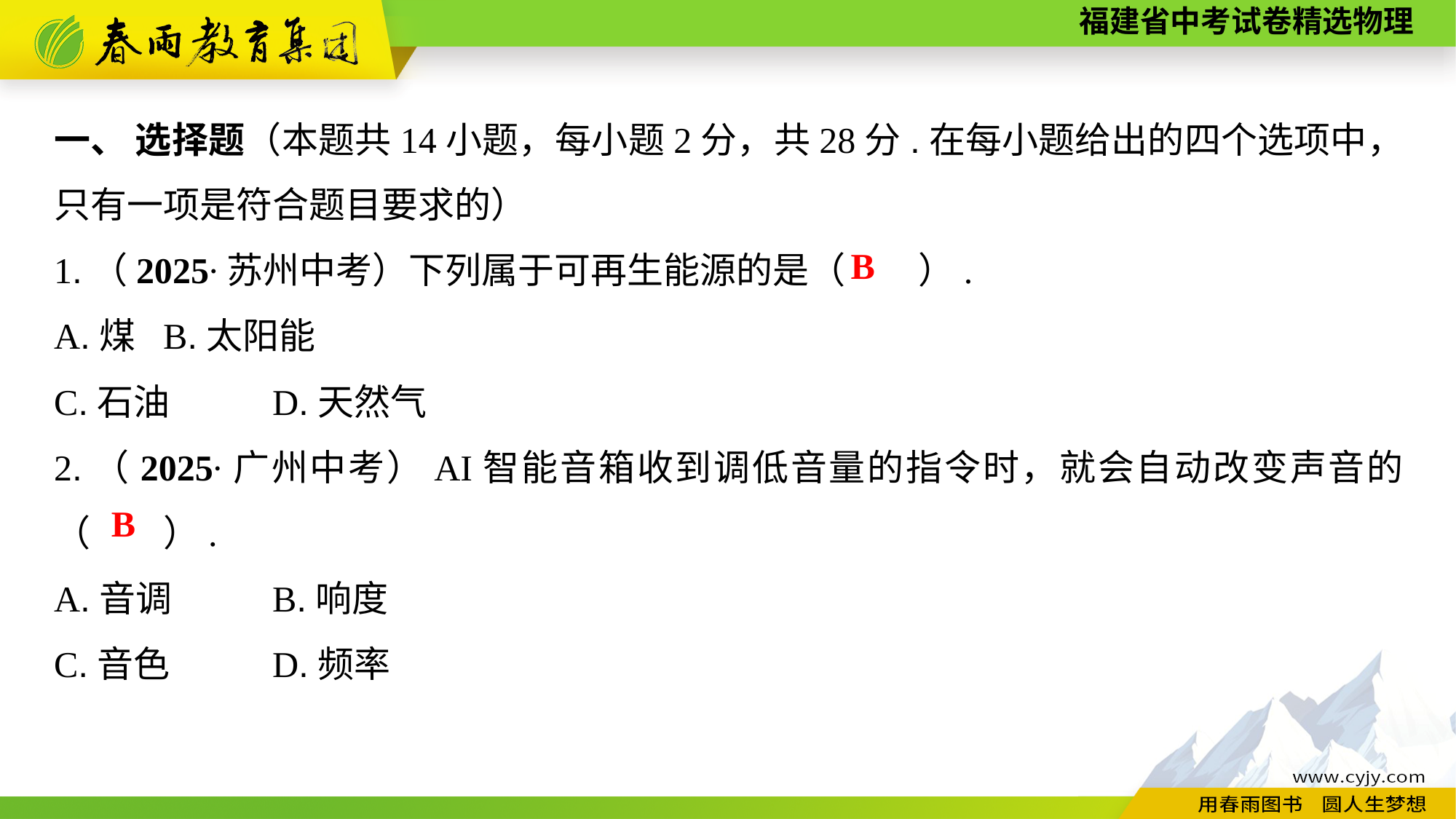

一、 选择题（本题共14小题，每小题2分，共28分.在每小题给出的四个选项中，只有一项是符合题目要求的）
1.（2025∙苏州中考）下列属于可再生能源的是（　　）.
A.煤	B.太阳能
C.石油　　	D.天然气
2.（2025∙广州中考）AI智能音箱收到调低音量的指令时，就会自动改变声音的（　　）.
A.音调	B.响度
C.音色　　	D.频率
B
B